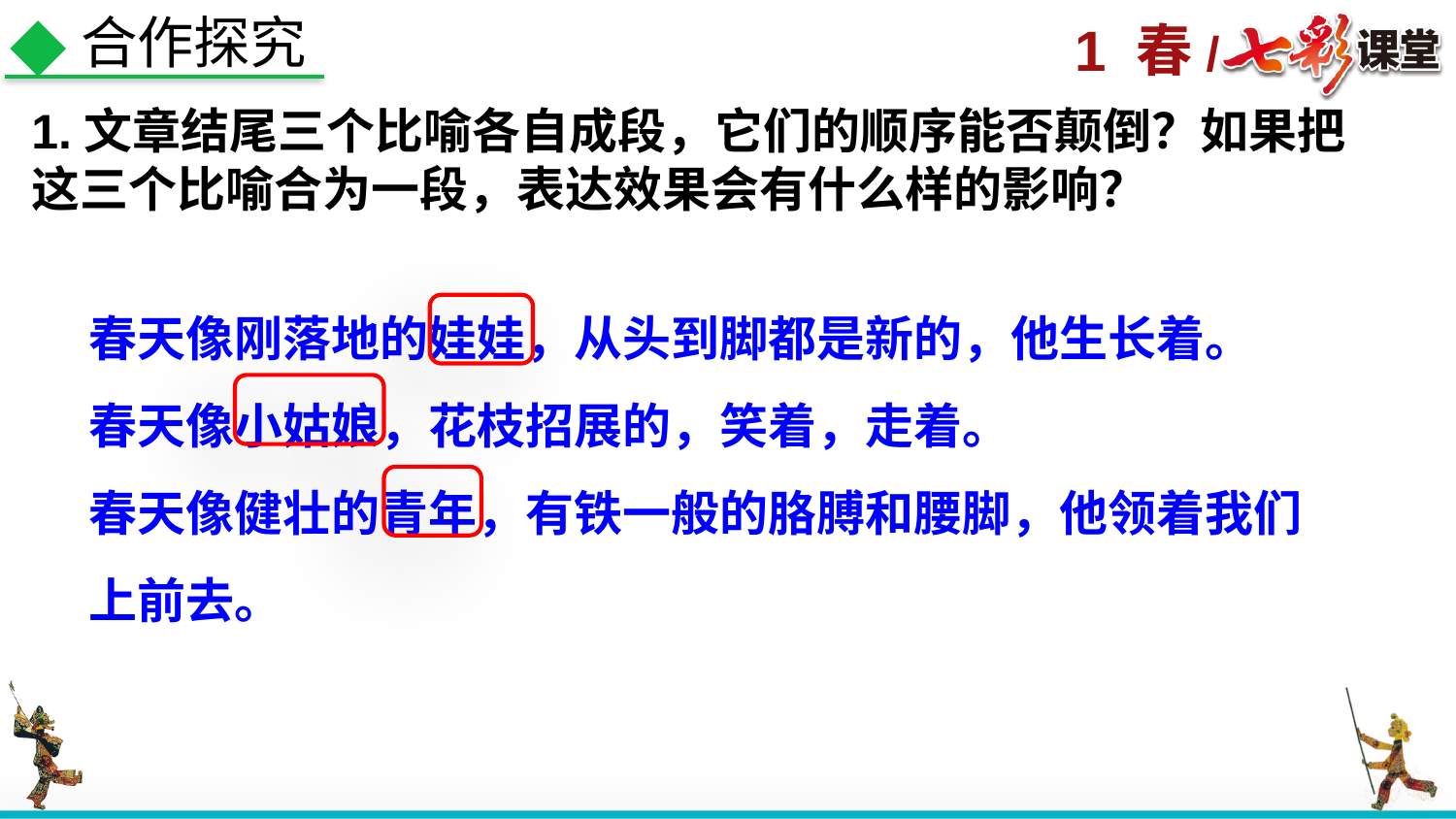

合作探究

1.文章结尾三个比喻各自成段，它们的顺序能否颠倒？如果把这三个比喻合为一段，表达效果会有什么样的影响？
春天像刚落地的娃娃，从头到脚都是新的，他生长着。
春天像小姑娘，花枝招展的，笑着，走着。
春天像健壮的青年，有铁一般的胳膊和腰脚，他领着我们上前去。